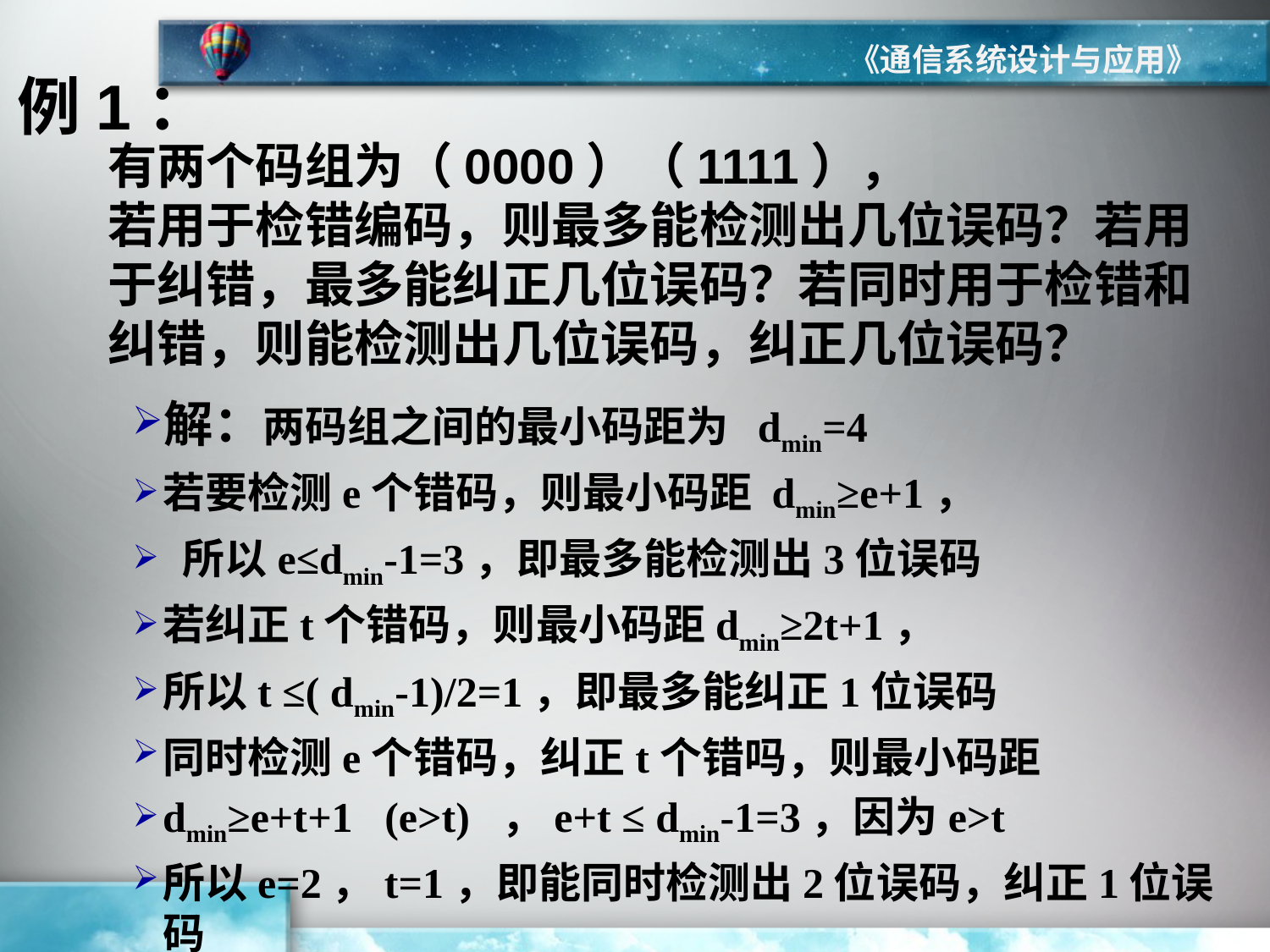

《通信系统设计与应用》
例1：
有两个码组为（0000）（1111），
若用于检错编码，则最多能检测出几位误码？若用于纠错，最多能纠正几位误码？若同时用于检错和纠错，则能检测出几位误码，纠正几位误码？
解：两码组之间的最小码距为  dmin=4
若要检测e个错码，则最小码距 dmin≥e+1，
 所以e≤dmin-1=3，即最多能检测出3位误码
若纠正t个错码，则最小码距dmin≥2t+1，
所以t ≤( dmin-1)/2=1，即最多能纠正1位误码
同时检测e个错码，纠正t个错吗，则最小码距
dmin≥e+t+1   (e>t)  ，e+t ≤ dmin-1=3，因为e>t
所以e=2，t=1，即能同时检测出2位误码，纠正1位误码